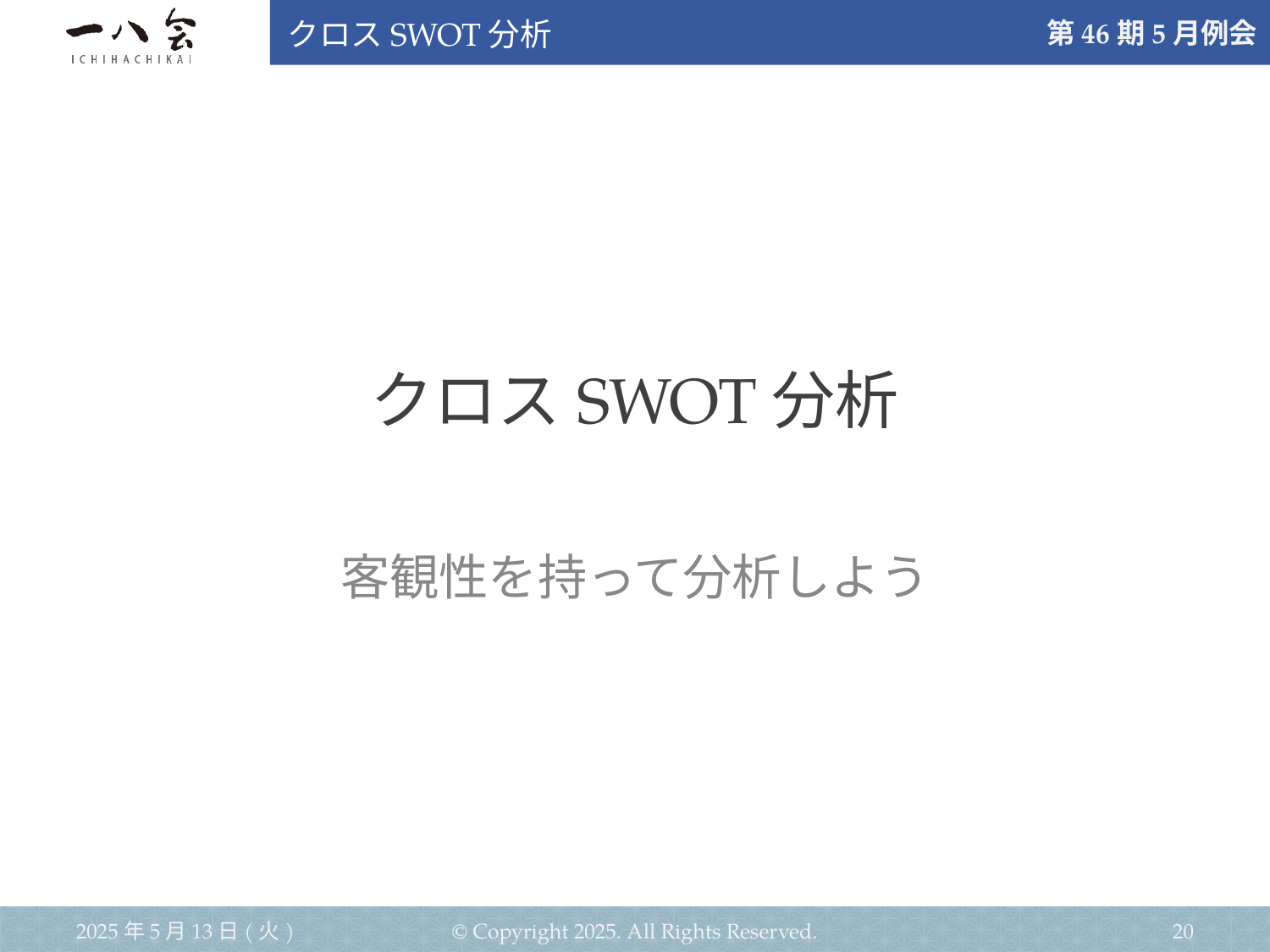

クロスSWOT分析
# クロスSWOT分析
客観性を持って分析しよう
2025年5月13日(火)
© Copyright 2025. All Rights Reserved.
20